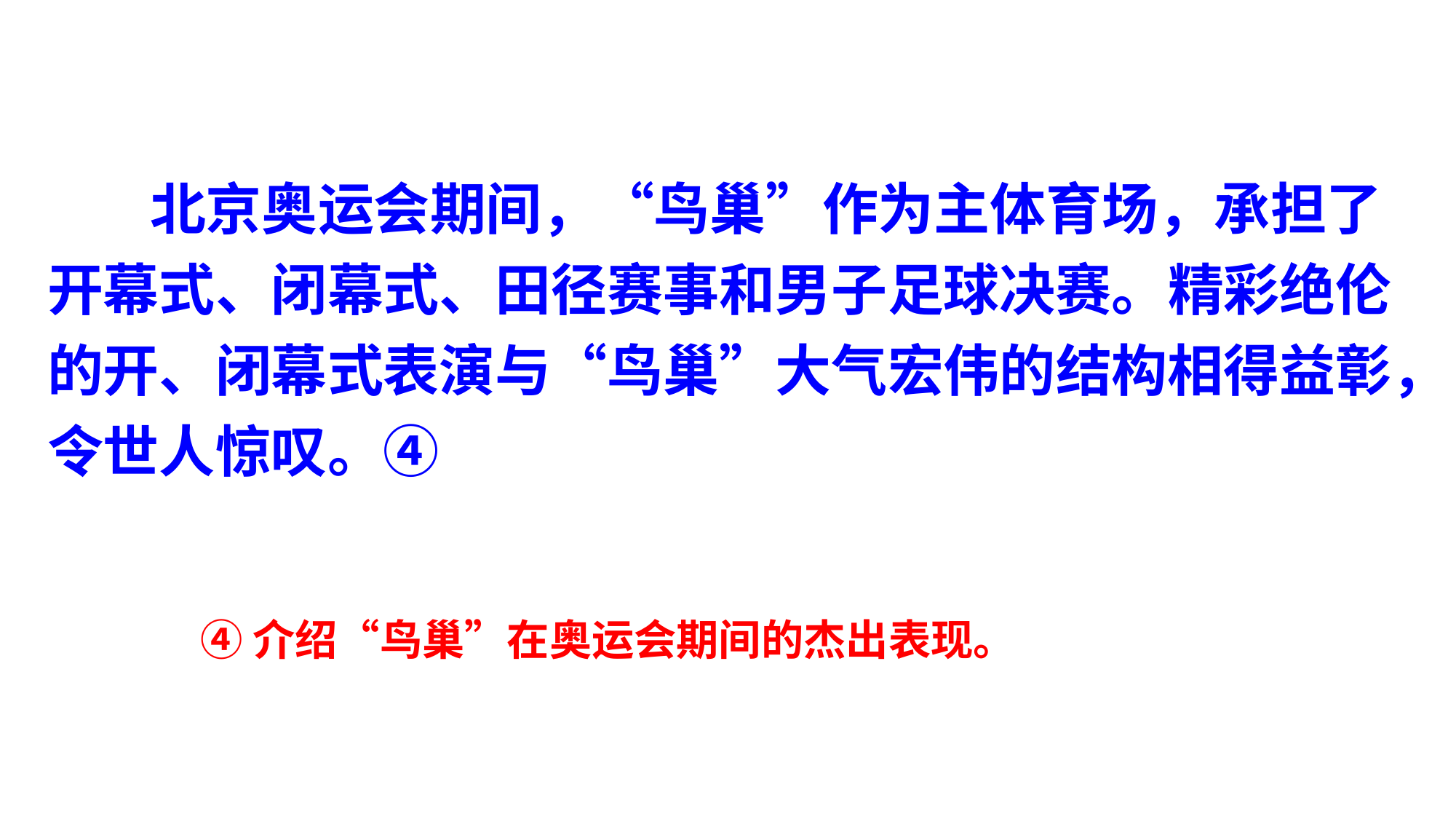

北京奥运会期间，“鸟巢”作为主体育场，承担了开幕式、闭幕式、田径赛事和男子足球决赛。精彩绝伦的开、闭幕式表演与“鸟巢”大气宏伟的结构相得益彰，令世人惊叹。④
④介绍“鸟巢”在奥运会期间的杰出表现。